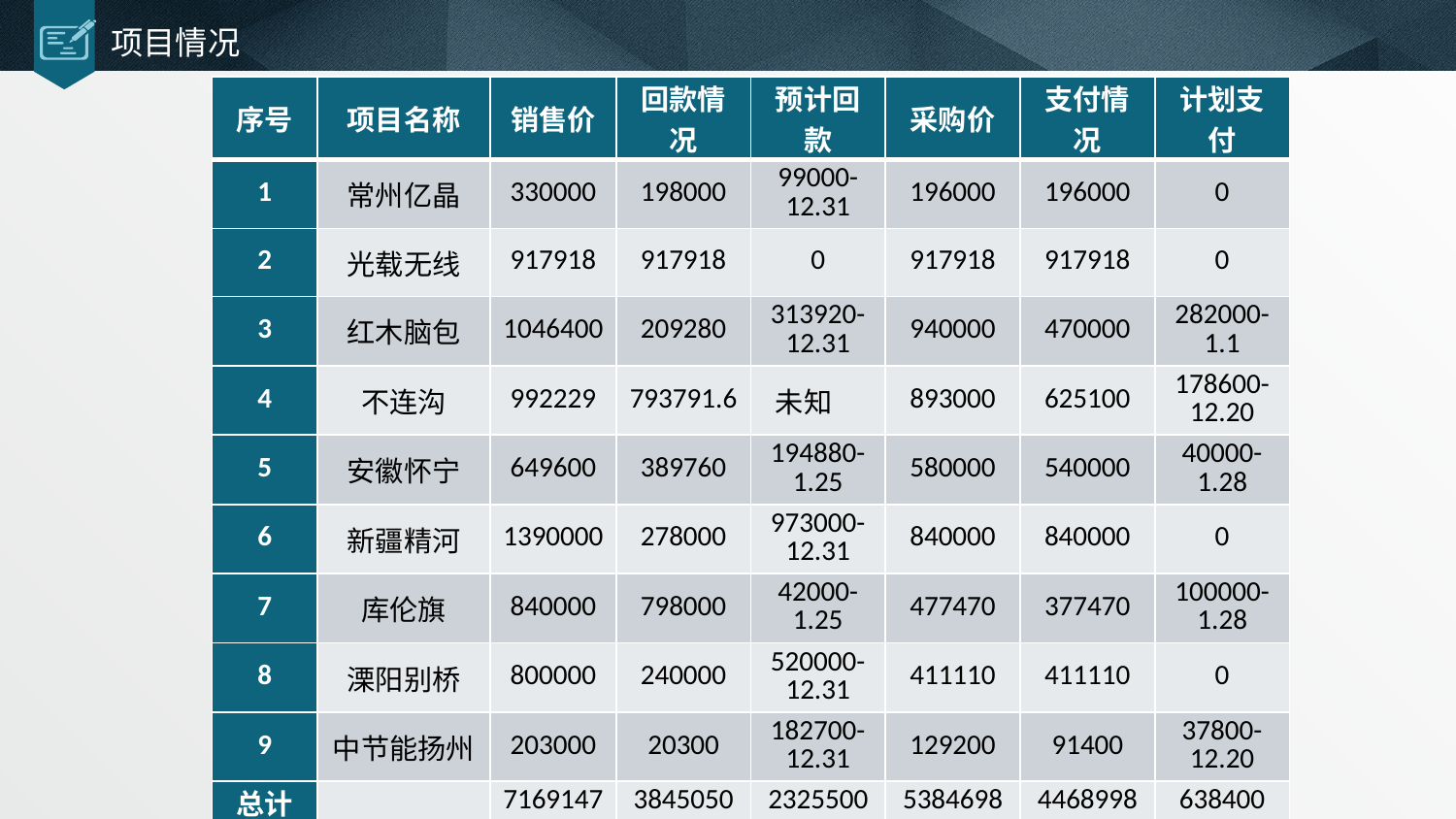

# 项目情况
| 序号 | 项目名称 | 销售价 | 回款情况 | 预计回款 | 采购价 | 支付情况 | 计划支付 |
| --- | --- | --- | --- | --- | --- | --- | --- |
| 1 | 常州亿晶 | 330000 | 198000 | 99000-12.31 | 196000 | 196000 | 0 |
| 2 | 光载无线 | 917918 | 917918 | 0 | 917918 | 917918 | 0 |
| 3 | 红木脑包 | 1046400 | 209280 | 313920-12.31 | 940000 | 470000 | 282000-1.1 |
| 4 | 不连沟 | 992229 | 793791.6 | 未知 | 893000 | 625100 | 178600-12.20 |
| 5 | 安徽怀宁 | 649600 | 389760 | 194880-1.25 | 580000 | 540000 | 40000-1.28 |
| 6 | 新疆精河 | 1390000 | 278000 | 973000-12.31 | 840000 | 840000 | 0 |
| 7 | 库伦旗 | 840000 | 798000 | 42000-1.25 | 477470 | 377470 | 100000-1.28 |
| 8 | 溧阳别桥 | 800000 | 240000 | 520000-12.31 | 411110 | 411110 | 0 |
| 9 | 中节能扬州 | 203000 | 20300 | 182700-12.31 | 129200 | 91400 | 37800-12.20 |
| 总计 |  | 7169147 | 3845050 | 2325500 | 5384698 | 4468998 | 638400 |